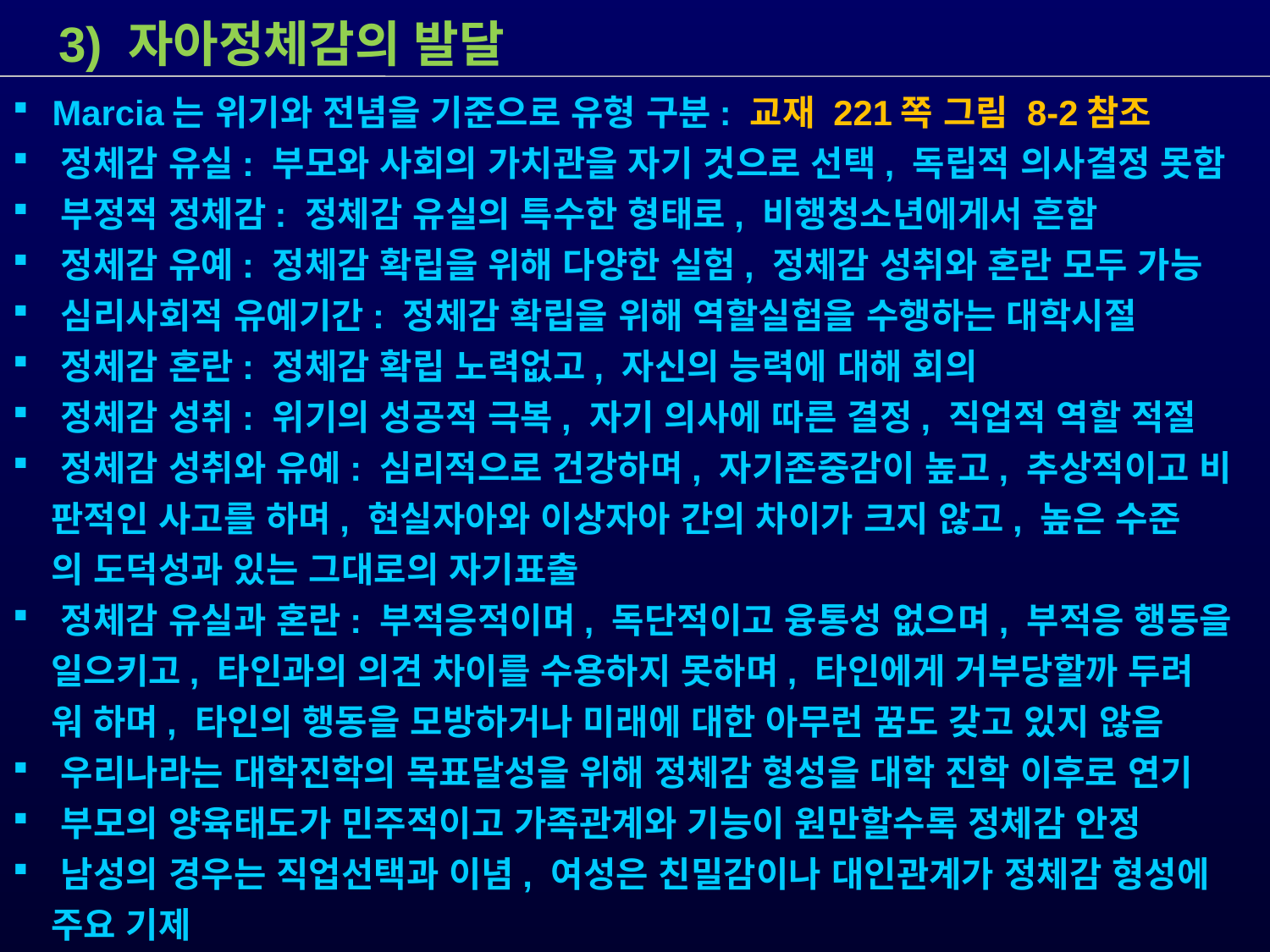

3) 자아정체감의 발달
 Marcia는 위기와 전념을 기준으로 유형 구분: 교재 221쪽 그림 8-2참조
 정체감 유실: 부모와 사회의 가치관을 자기 것으로 선택, 독립적 의사결정 못함
 부정적 정체감: 정체감 유실의 특수한 형태로, 비행청소년에게서 흔함
 정체감 유예: 정체감 확립을 위해 다양한 실험, 정체감 성취와 혼란 모두 가능
 심리사회적 유예기간: 정체감 확립을 위해 역할실험을 수행하는 대학시절
 정체감 혼란: 정체감 확립 노력없고, 자신의 능력에 대해 회의
 정체감 성취: 위기의 성공적 극복, 자기 의사에 따른 결정, 직업적 역할 적절
 정체감 성취와 유예: 심리적으로 건강하며, 자기존중감이 높고, 추상적이고 비
   판적인 사고를 하며, 현실자아와 이상자아 간의 차이가 크지 않고, 높은 수준
   의 도덕성과 있는 그대로의 자기표출
 정체감 유실과 혼란: 부적응적이며, 독단적이고 융통성 없으며, 부적응 행동을
   일으키고, 타인과의 의견 차이를 수용하지 못하며, 타인에게 거부당할까 두려
   워 하며, 타인의 행동을 모방하거나 미래에 대한 아무런 꿈도 갖고 있지 않음
 우리나라는 대학진학의 목표달성을 위해 정체감 형성을 대학 진학 이후로 연기
 부모의 양육태도가 민주적이고 가족관계와 기능이 원만할수록 정체감 안정
 남성의 경우는 직업선택과 이념, 여성은 친밀감이나 대인관계가 정체감 형성에
   주요 기제